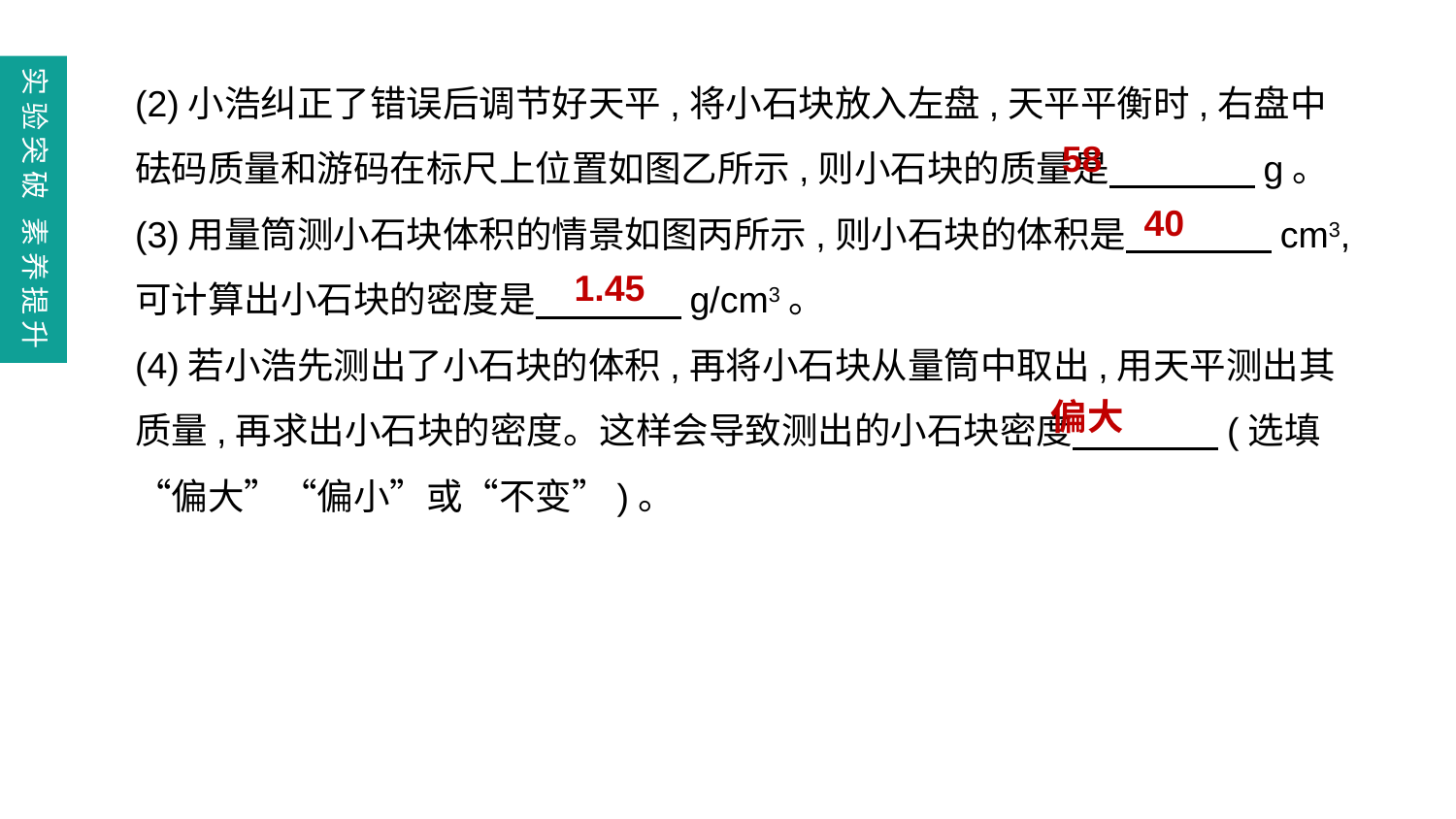

(2)小浩纠正了错误后调节好天平,将小石块放入左盘,天平平衡时,右盘中砝码质量和游码在标尺上位置如图乙所示,则小石块的质量是　　　　g。
(3)用量筒测小石块体积的情景如图丙所示,则小石块的体积是　　　　cm3,可计算出小石块的密度是　　　　g/cm3。
(4)若小浩先测出了小石块的体积,再将小石块从量筒中取出,用天平测出其质量,再求出小石块的密度。这样会导致测出的小石块密度　　　　(选填“偏大”“偏小”或“不变”)。

实验突破 素养提升
58
40
1.45
偏大